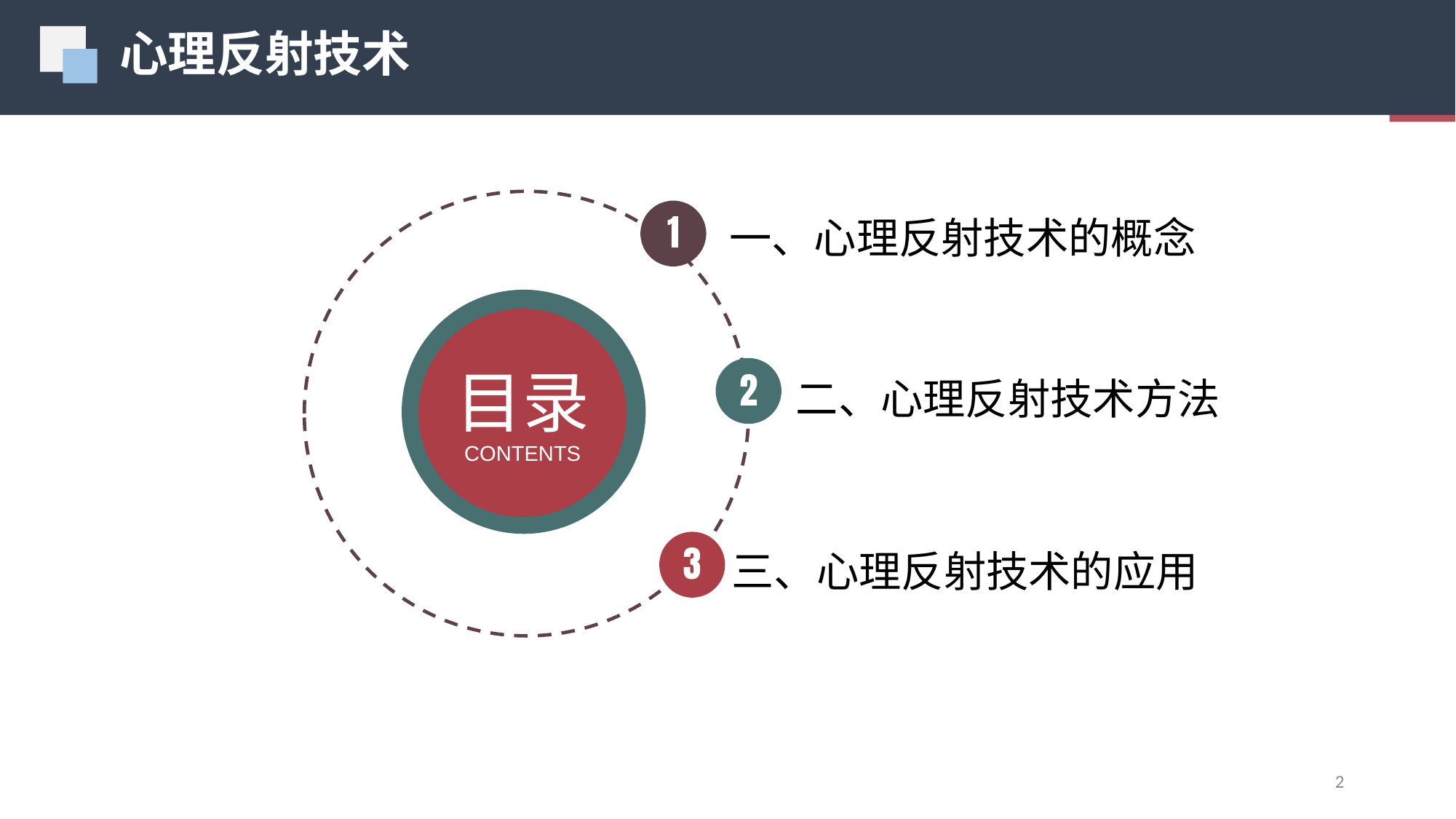

心理反射技术

01
一、心理反射技术的概念

1

目录
CONTENTS
二、心理反射技术方法
2
三、心理反射技术的应用
3
2